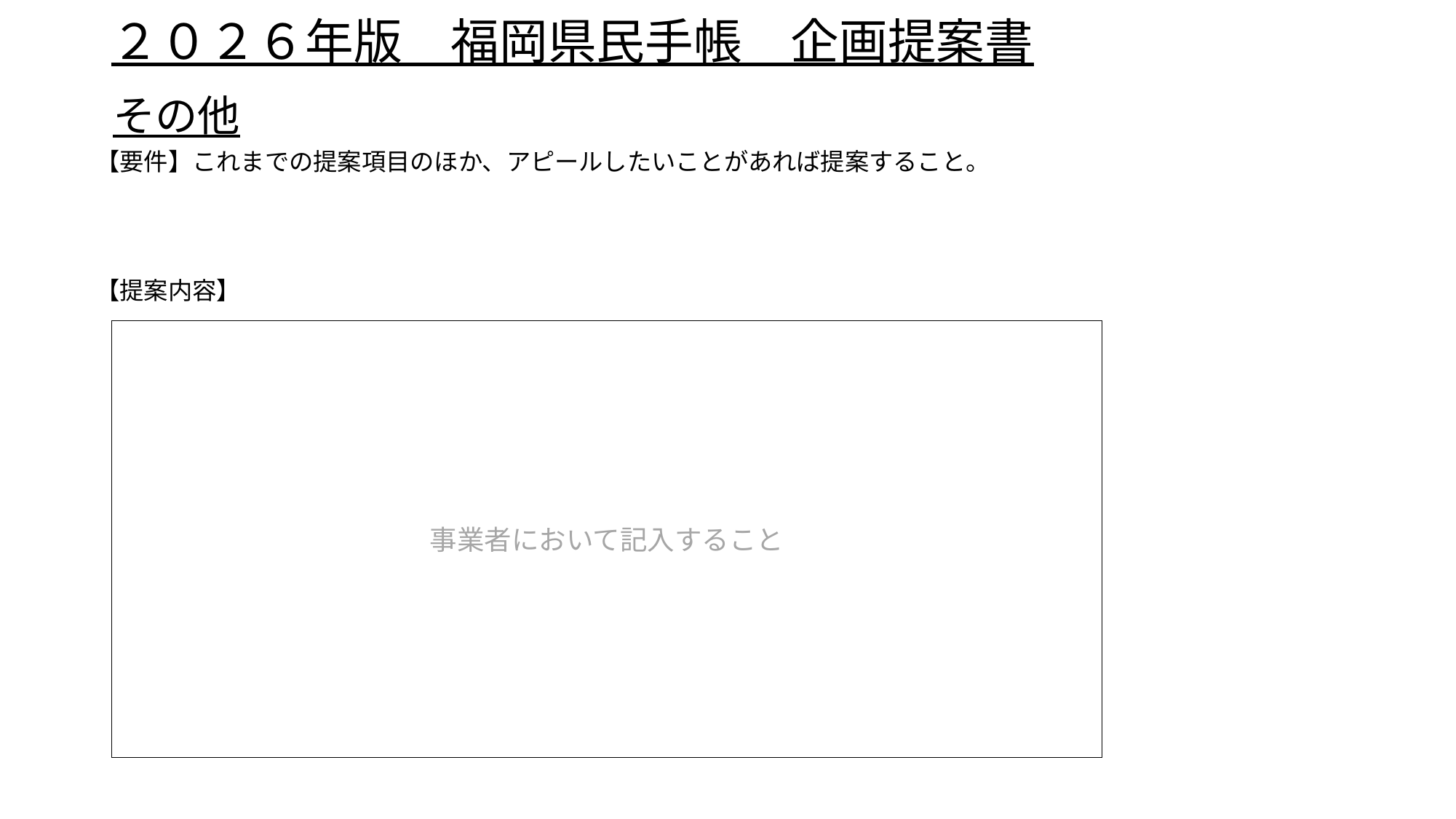

# ２０２６年版　福岡県民手帳　企画提案書
その他
【要件】これまでの提案項目のほか、アピールしたいことがあれば提案すること。
【提案内容】

事業者において記入すること